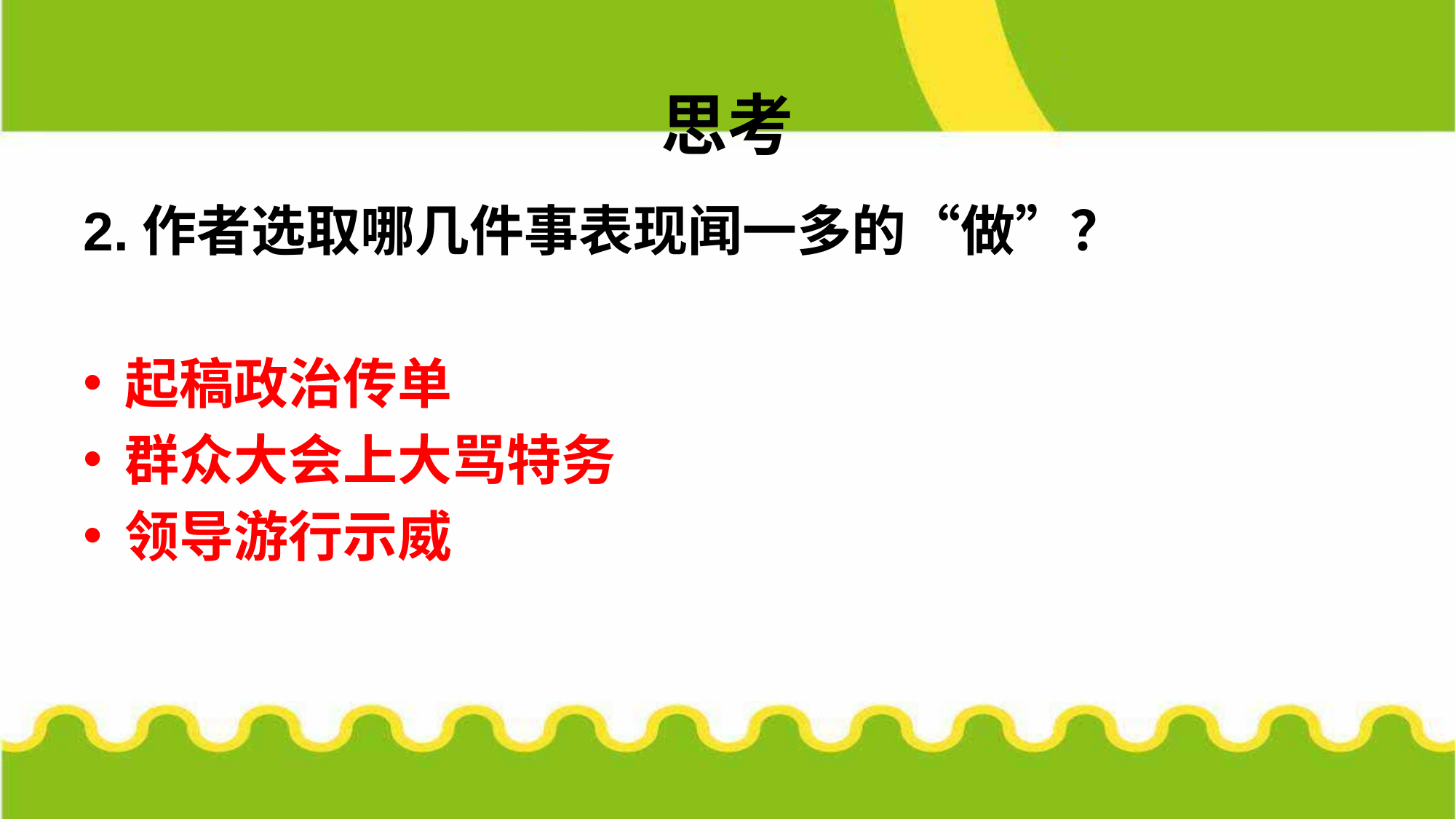

# 思考
2.作者选取哪几件事表现闻一多的“做”？

起稿政治传单
群众大会上大骂特务
领导游行示威